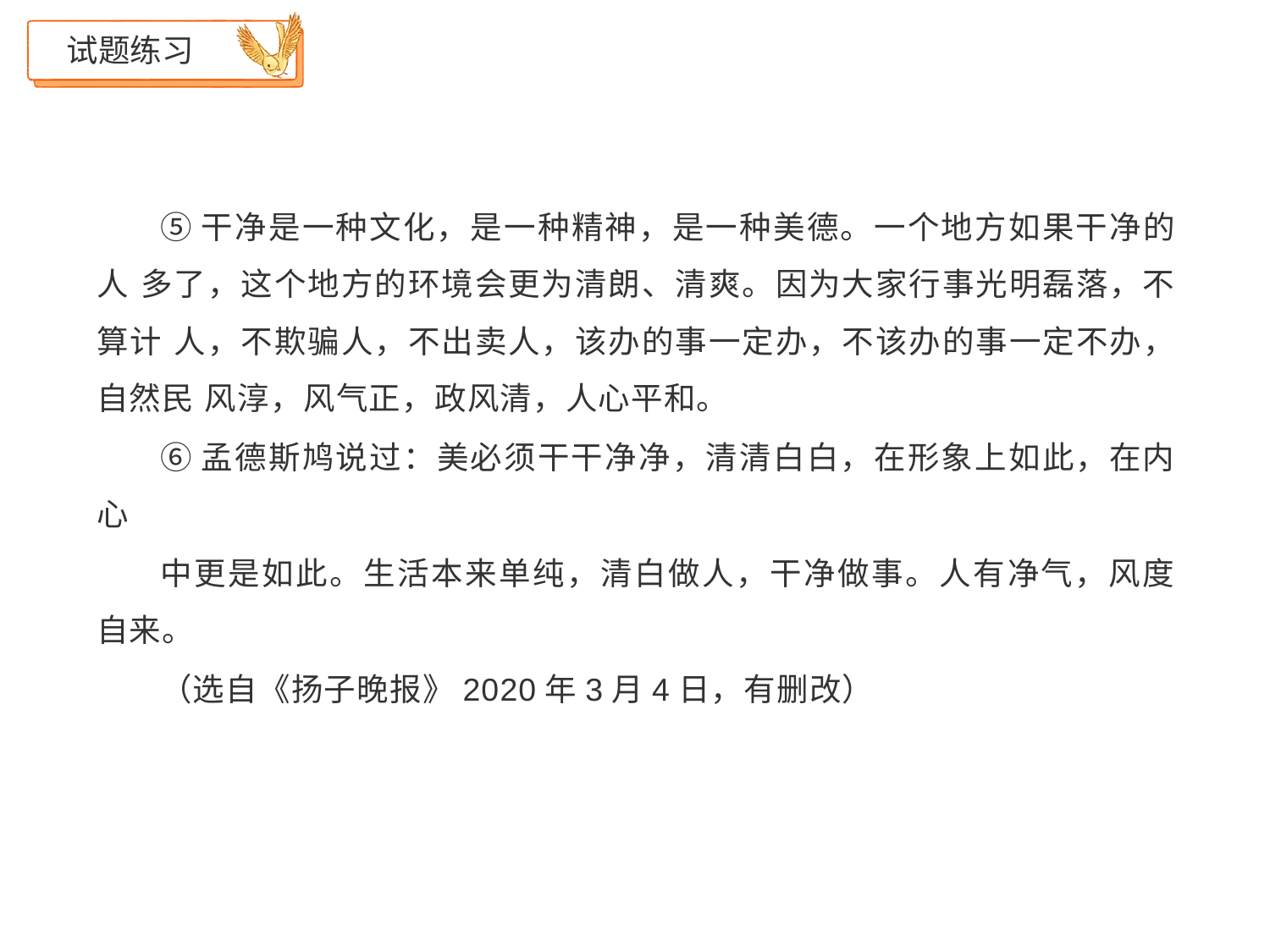

# 试题练习
⑤干净是一种文化，是一种精神，是一种美德。一个地方如果干净的人 多了，这个地方的环境会更为清朗、清爽。因为大家行事光明磊落，不算计 人，不欺骗人，不出卖人，该办的事一定办，不该办的事一定不办，自然民 风淳，风气正，政风清，人心平和。
⑥孟德斯鸠说过：美必须干干净净，清清白白，在形象上如此，在内心
中更是如此。生活本来单纯，清白做人，干净做事。人有净气，风度自来。
（选自《扬子晚报》2020年3月4日，有删改）